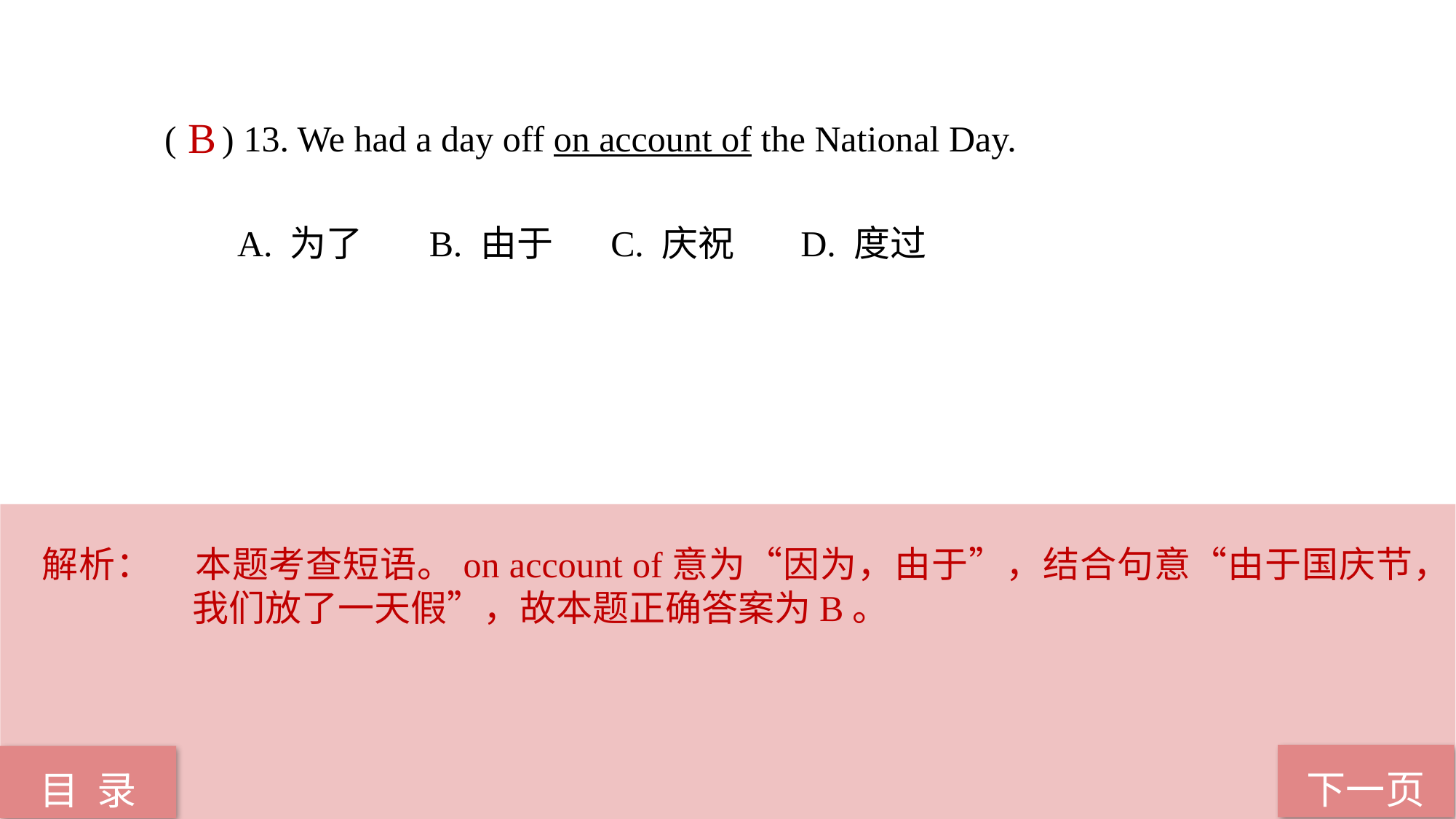

(     ) 13. We had a day off on account of the National Day.

        A. 为了       B. 由于      C. 庆祝       D. 度过
B
解析：	本题考查短语。on account of意为“因为，由于”，结合句意“由于国庆节，我们放了一天假”，故本题正确答案为B。